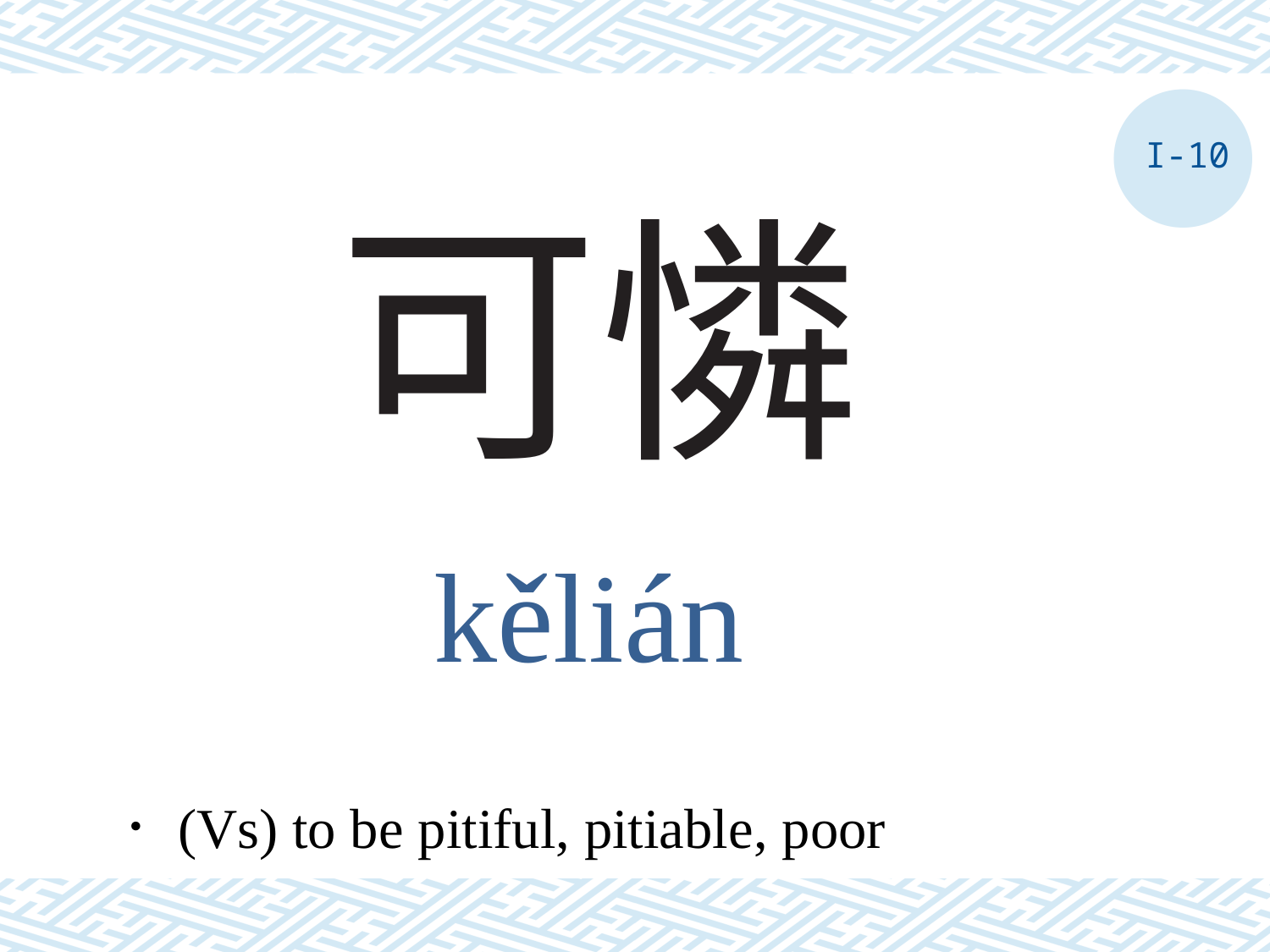

I-10

# 可憐
kělián
．(Vs) to be pitiful, pitiable, poor